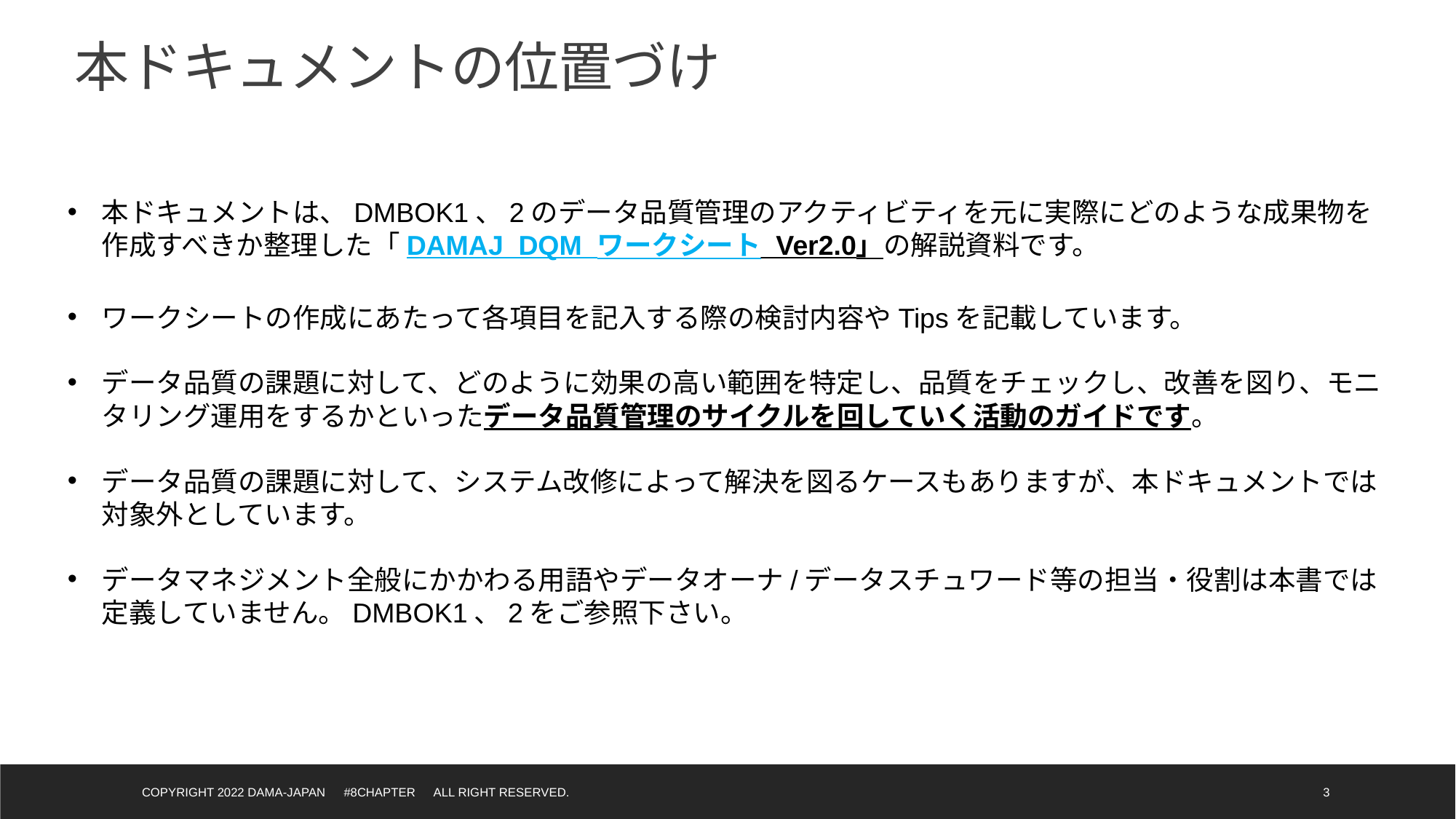

本ドキュメントの位置づけ
本ドキュメントは、DMBOK1、2のデータ品質管理のアクティビティを元に実際にどのような成果物を作成すべきか整理した「DAMAJ_DQM_ワークシート_Ver2.0」の解説資料です。

ワークシートの作成にあたって各項目を記入する際の検討内容やTipsを記載しています。

データ品質の課題に対して、どのように効果の高い範囲を特定し、品質をチェックし、改善を図り、モニタリング運用をするかといったデータ品質管理のサイクルを回していく活動のガイドです。

データ品質の課題に対して、システム改修によって解決を図るケースもありますが、本ドキュメントでは対象外としています。

データマネジメント全般にかかわる用語やデータオーナ/データスチュワード等の担当・役割は本書では定義していません。DMBOK1、2をご参照下さい。

Copyright 2022 DAMA-JAPAN　#8chapter　All right reserved.
3